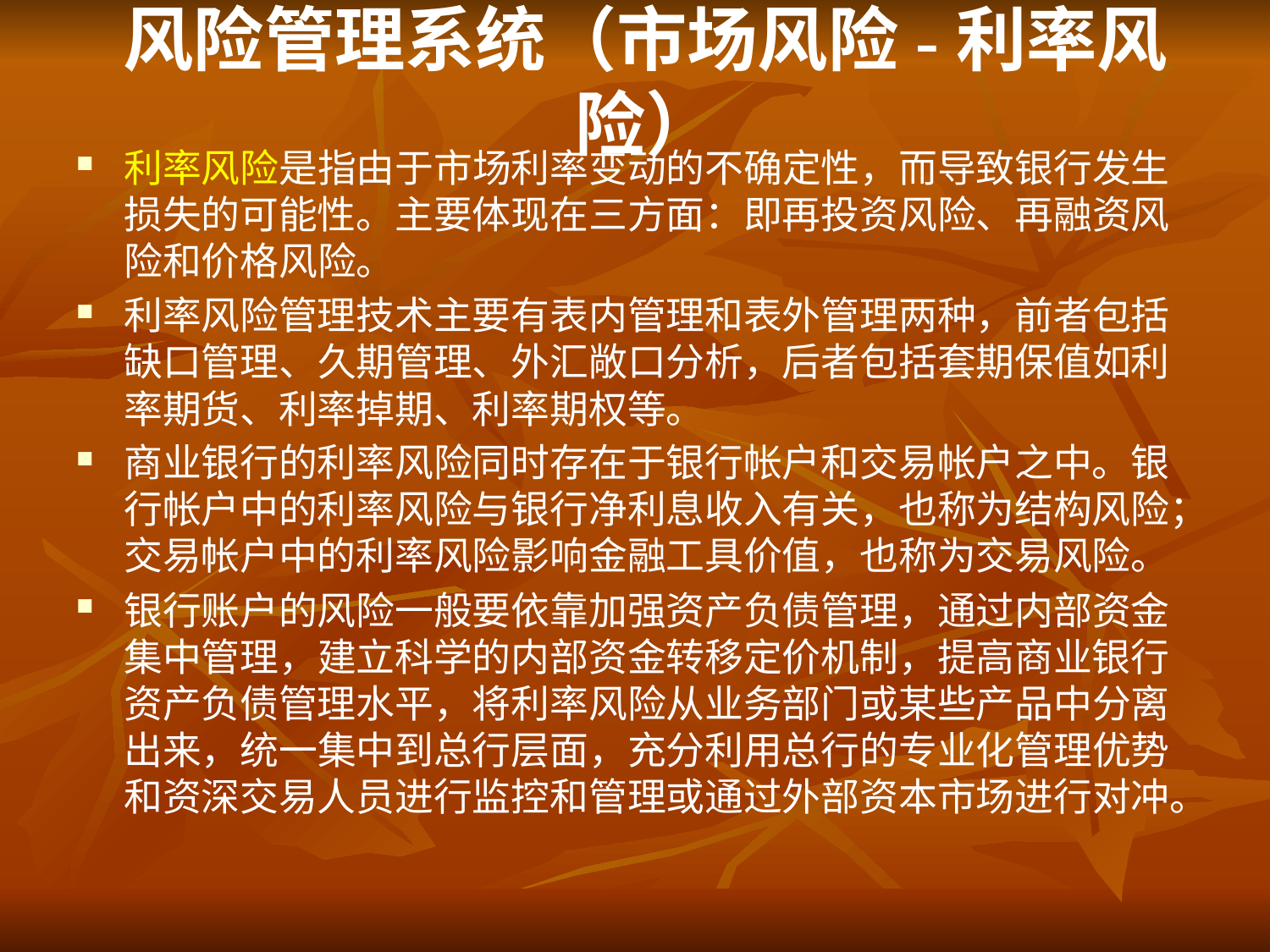

# 风险管理系统（市场风险-利率风险）
利率风险是指由于市场利率变动的不确定性，而导致银行发生损失的可能性。主要体现在三方面：即再投资风险、再融资风险和价格风险。
利率风险管理技术主要有表内管理和表外管理两种，前者包括缺口管理、久期管理、外汇敞口分析，后者包括套期保值如利率期货、利率掉期、利率期权等。
商业银行的利率风险同时存在于银行帐户和交易帐户之中。银行帐户中的利率风险与银行净利息收入有关，也称为结构风险；交易帐户中的利率风险影响金融工具价值，也称为交易风险。
银行账户的风险一般要依靠加强资产负债管理，通过内部资金集中管理，建立科学的内部资金转移定价机制，提高商业银行资产负债管理水平，将利率风险从业务部门或某些产品中分离出来，统一集中到总行层面，充分利用总行的专业化管理优势和资深交易人员进行监控和管理或通过外部资本市场进行对冲。